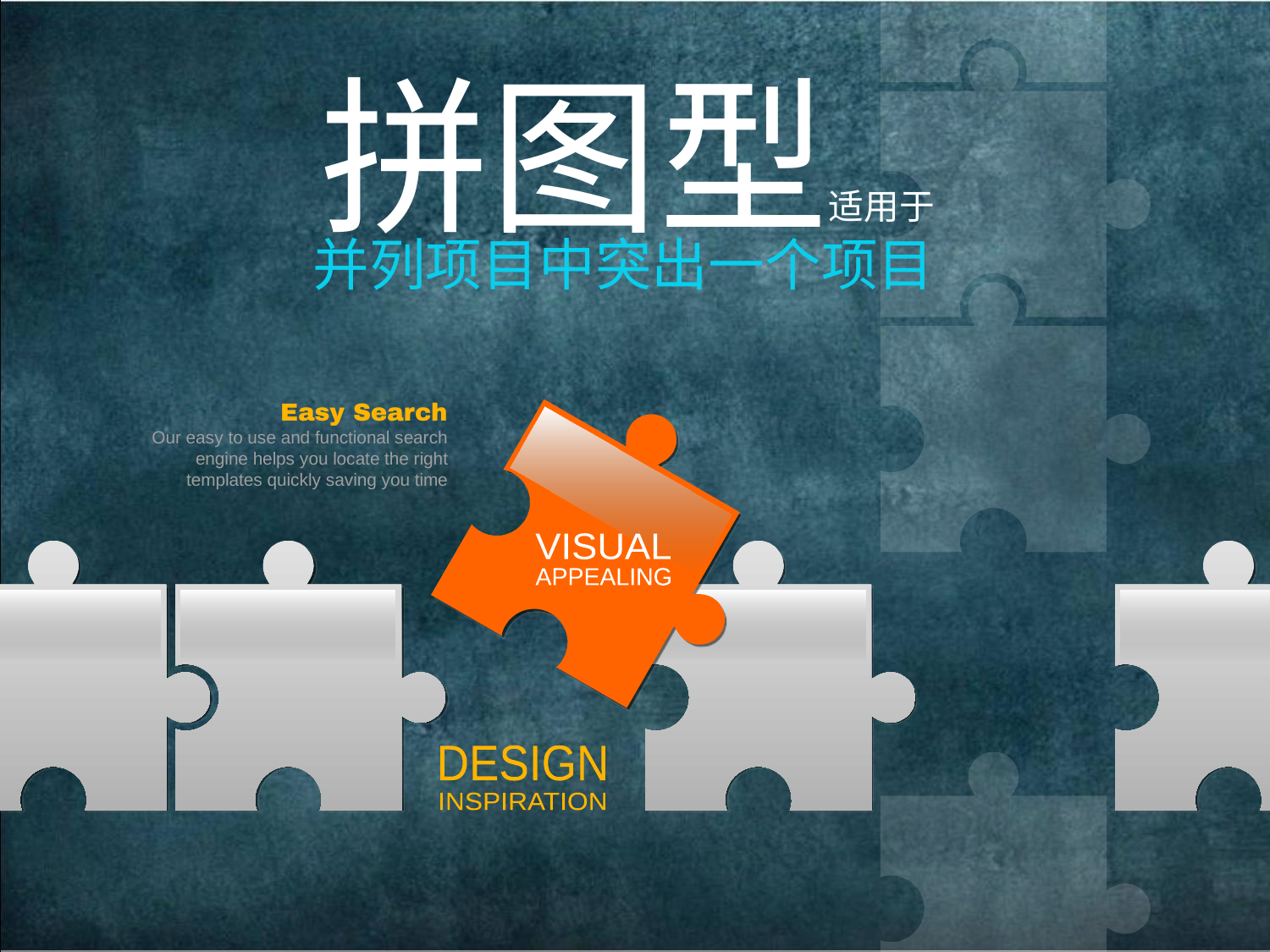

拼图型适用于

并列项目中突出一个项目

Easy Search
Our easy to use and functional search engine helps you locate the right templates quickly saving you time

VISUAL
APPEALING

DESIGN
INSPIRATION